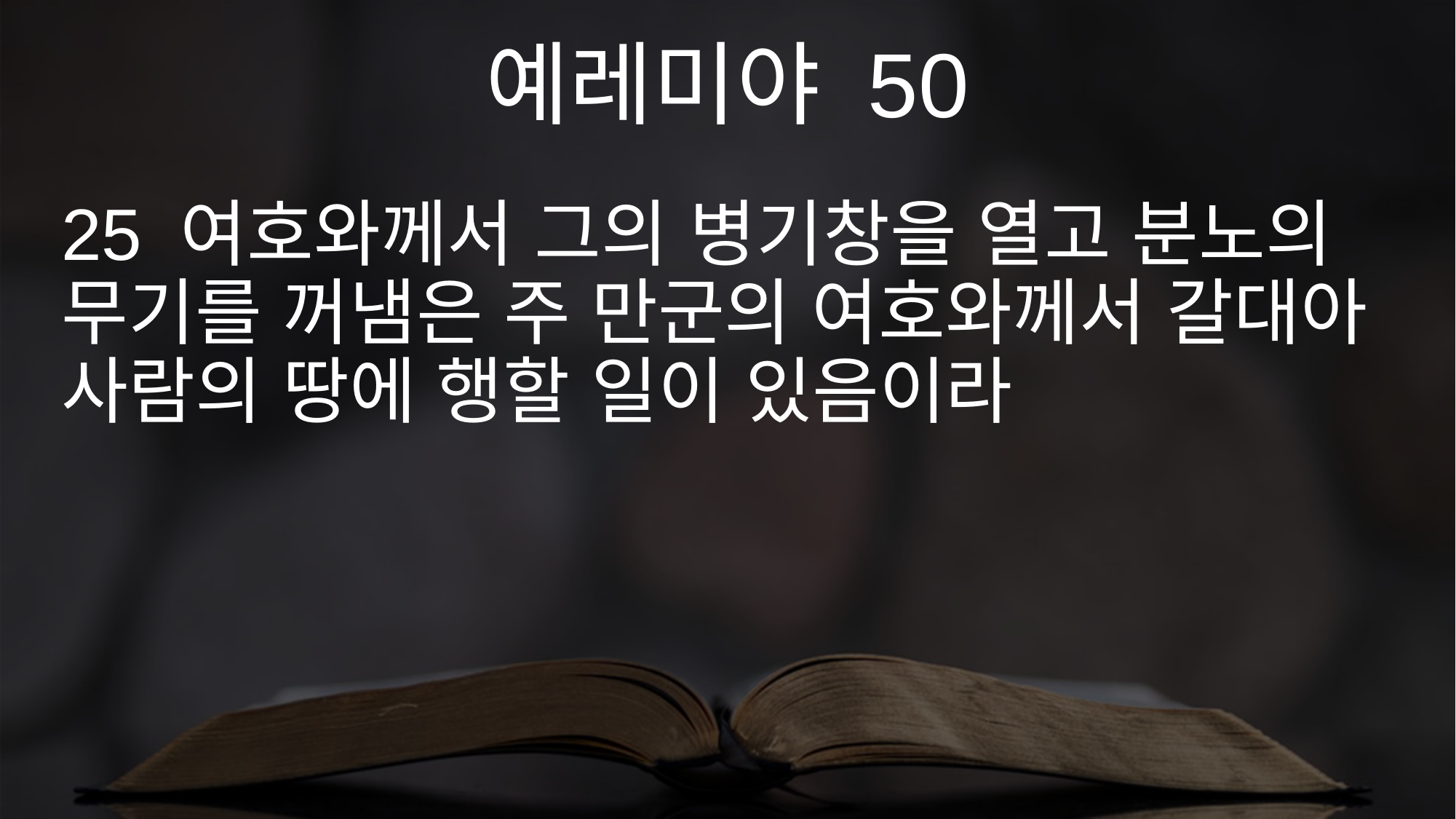

예레미야 50
25 여호와께서 그의 병기창을 열고 분노의 무기를 꺼냄은 주 만군의 여호와께서 갈대아 사람의 땅에 행할 일이 있음이라